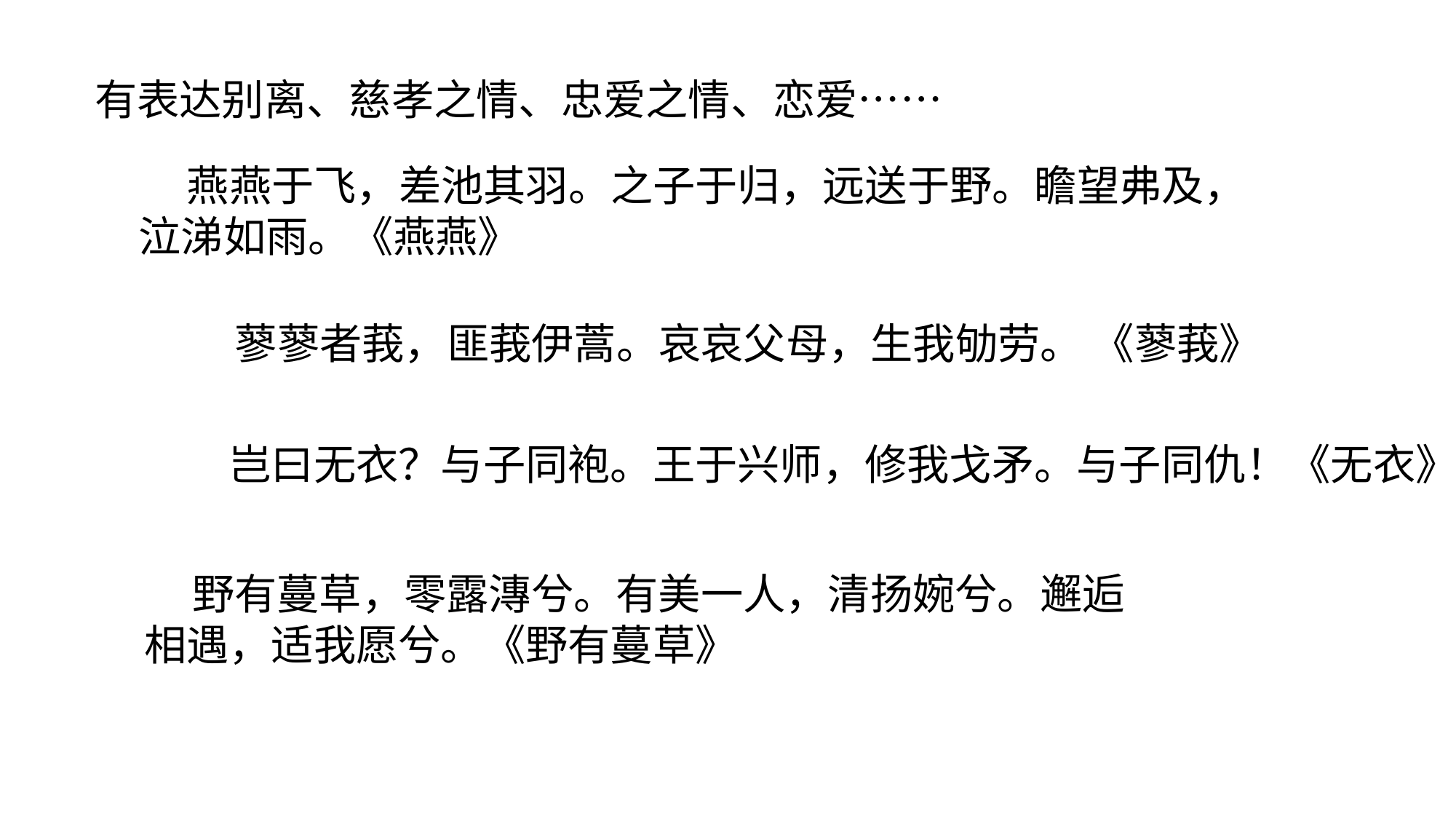

#
有表达别离、慈孝之情、忠爱之情、恋爱……
    燕燕于飞，差池其羽。之子于归，远送于野。瞻望弗及，泣涕如雨。《燕燕》
蓼蓼者莪，匪莪伊蒿。哀哀父母，生我劬劳。 《蓼莪》

岂曰无衣？与子同袍。王于兴师，修我戈矛。与子同仇！《无衣》
    野有蔓草，零露漙兮。有美一人，清扬婉兮。邂逅相遇，适我愿兮。《野有蔓草》